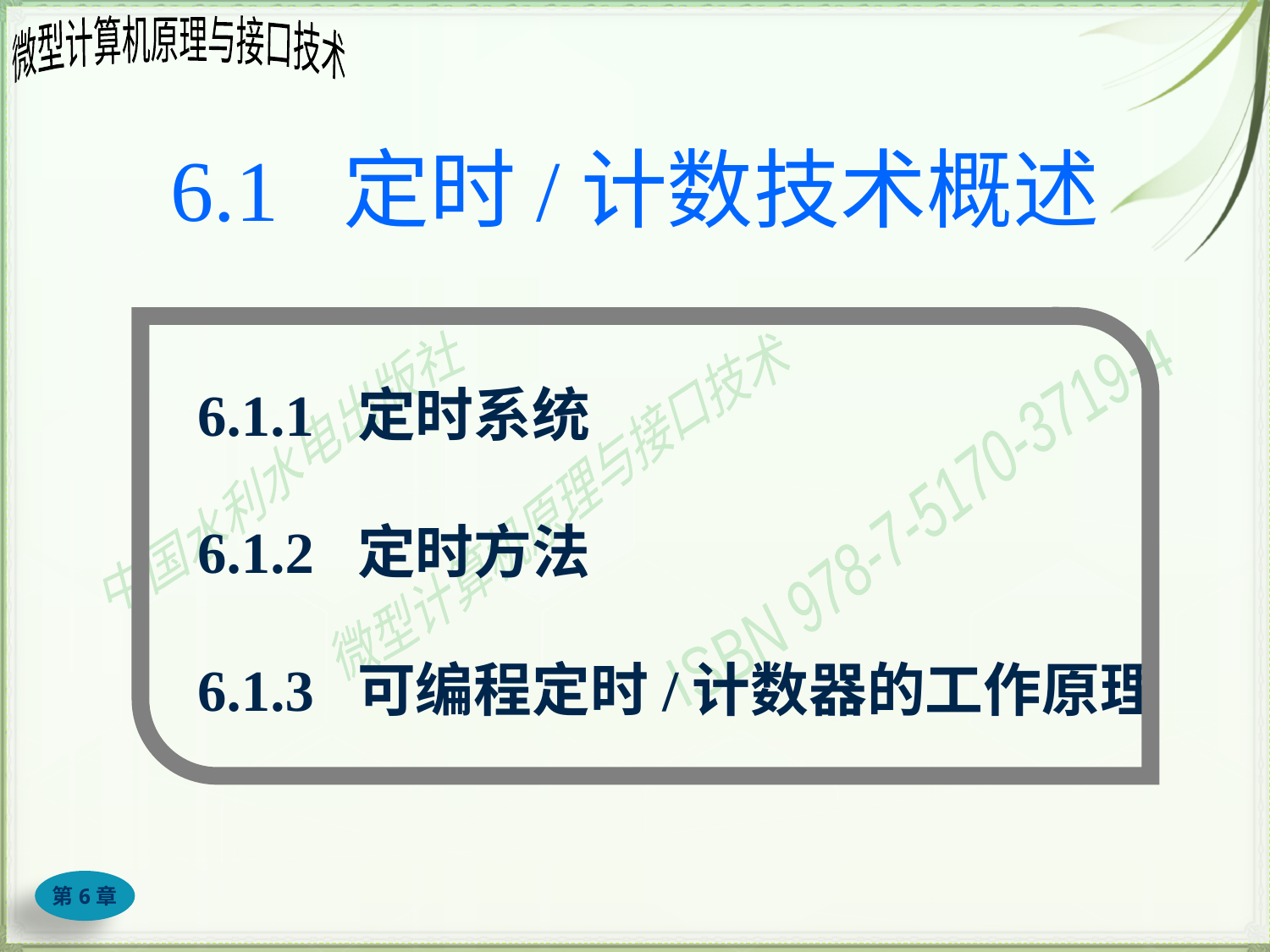

# 6.1  定时/计数技术概述

6.1.1  定时系统
6.1.2  定时方法
6.1.3  可编程定时/计数器的工作原理